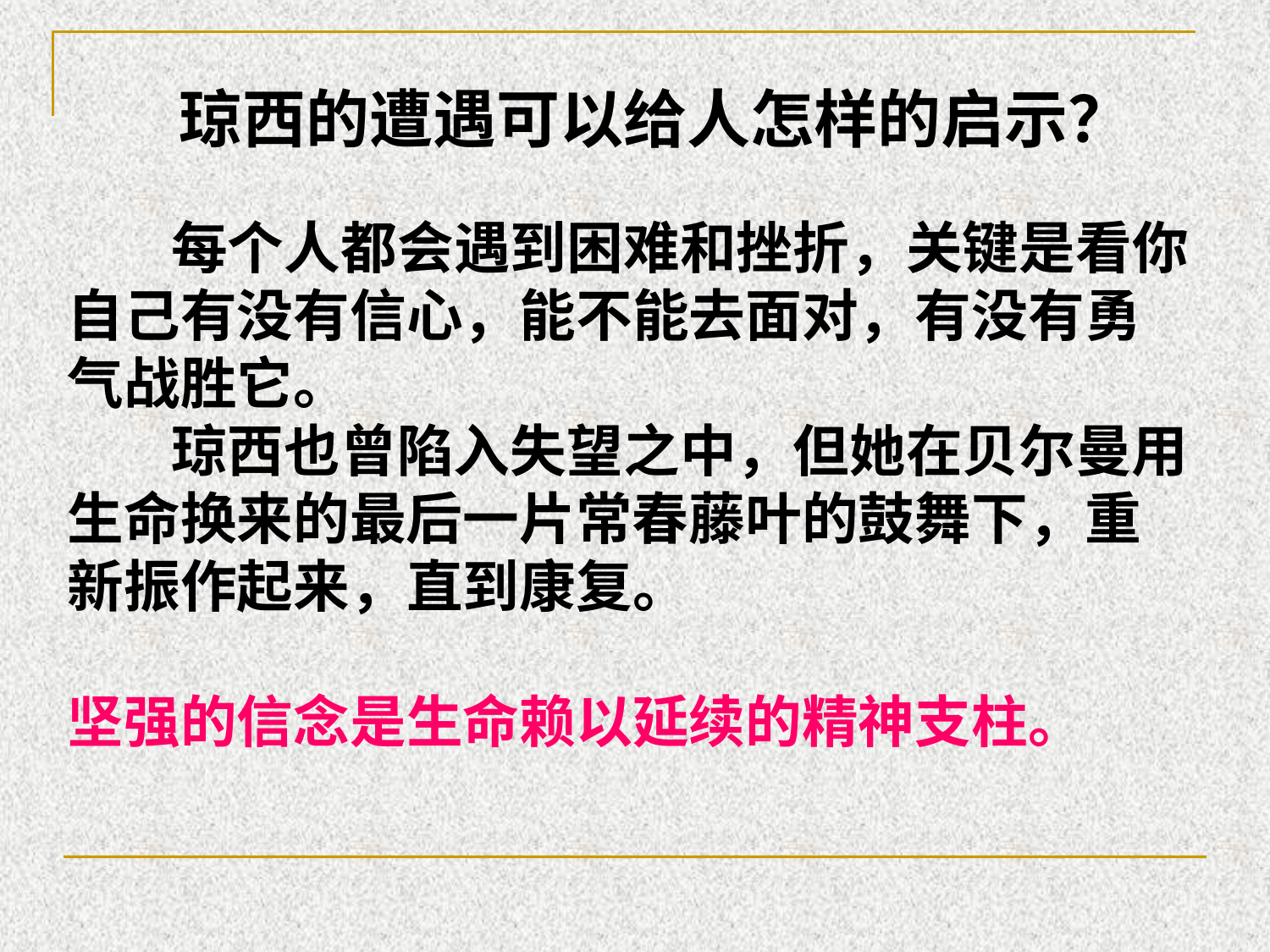

琼西的遭遇可以给人怎样的启示？
       每个人都会遇到困难和挫折，关键是看你自己有没有信心，能不能去面对，有没有勇气战胜它。
       琼西也曾陷入失望之中，但她在贝尔曼用生命换来的最后一片常春藤叶的鼓舞下，重新振作起来，直到康复。

坚强的信念是生命赖以延续的精神支柱。